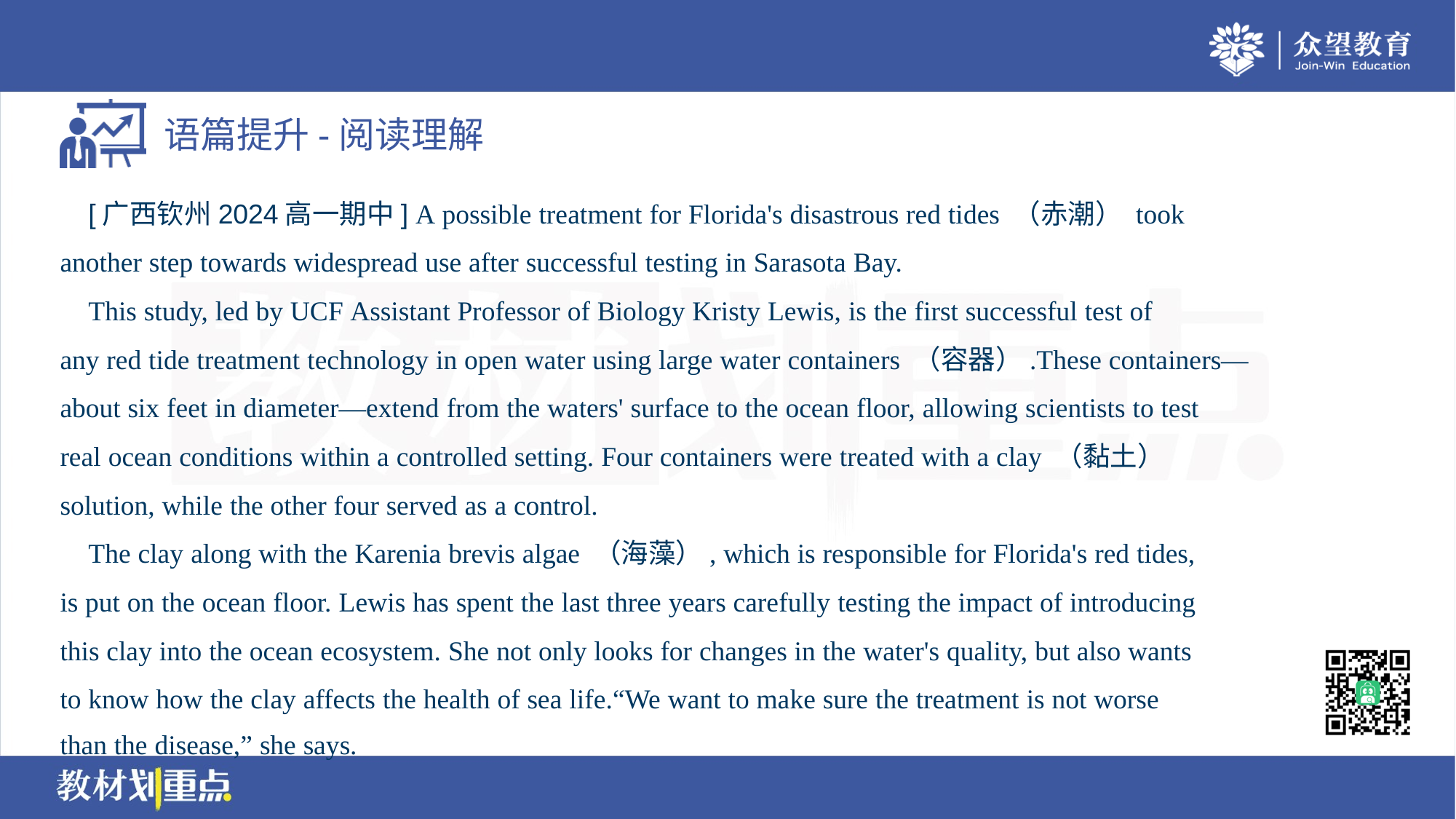

[广西钦州2024高一期中] A possible treatment for Florida's disastrous red tides （赤潮） took
another step towards widespread use after successful testing in Sarasota Bay.
    This study, led by UCF Assistant Professor of Biology Kristy Lewis, is the first successful test of
any red tide treatment technology in open water using large water containers （容器）.These containers—
about six feet in diameter—extend from the waters' surface to the ocean floor, allowing scientists to test
real ocean conditions within a controlled setting. Four containers were treated with a clay （黏土）
solution, while the other four served as a control.
    The clay along with the Karenia brevis algae （海藻）, which is responsible for Florida's red tides,
is put on the ocean floor. Lewis has spent the last three years carefully testing the impact of introducing
this clay into the ocean ecosystem. She not only looks for changes in the water's quality, but also wants
to know how the clay affects the health of sea life.“We want to make sure the treatment is not worse
than the disease,” she says.